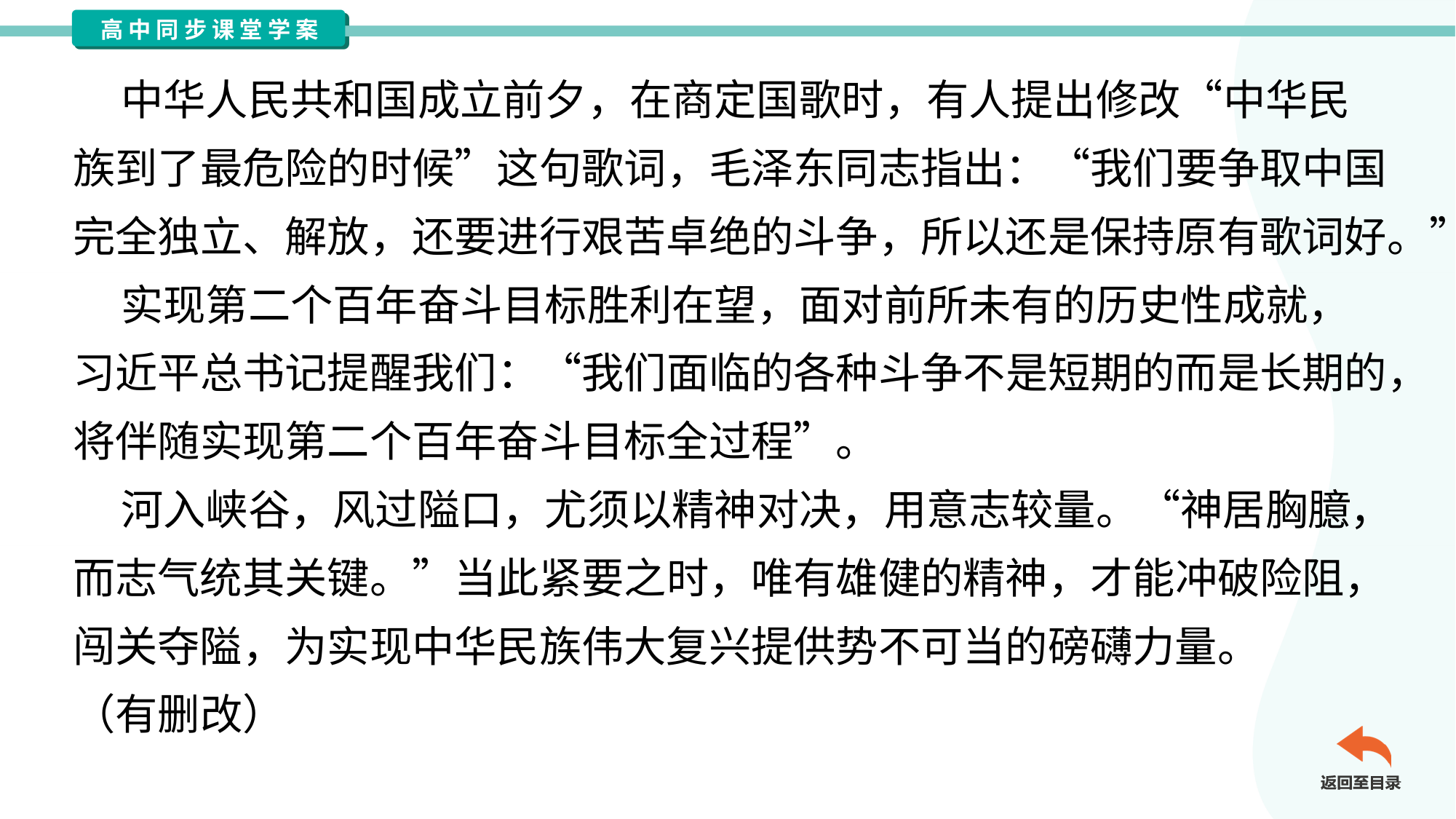

中华人民共和国成立前夕，在商定国歌时，有人提出修改“中华民
族到了最危险的时候”这句歌词，毛泽东同志指出：“我们要争取中国
完全独立、解放，还要进行艰苦卓绝的斗争，所以还是保持原有歌词好。”
    实现第二个百年奋斗目标胜利在望，面对前所未有的历史性成就，
习近平总书记提醒我们：“我们面临的各种斗争不是短期的而是长期的，
将伴随实现第二个百年奋斗目标全过程”。
    河入峡谷，风过隘口，尤须以精神对决，用意志较量。“神居胸臆，
而志气统其关键。”当此紧要之时，唯有雄健的精神，才能冲破险阻，
闯关夺隘，为实现中华民族伟大复兴提供势不可当的磅礴力量。
（有删改）